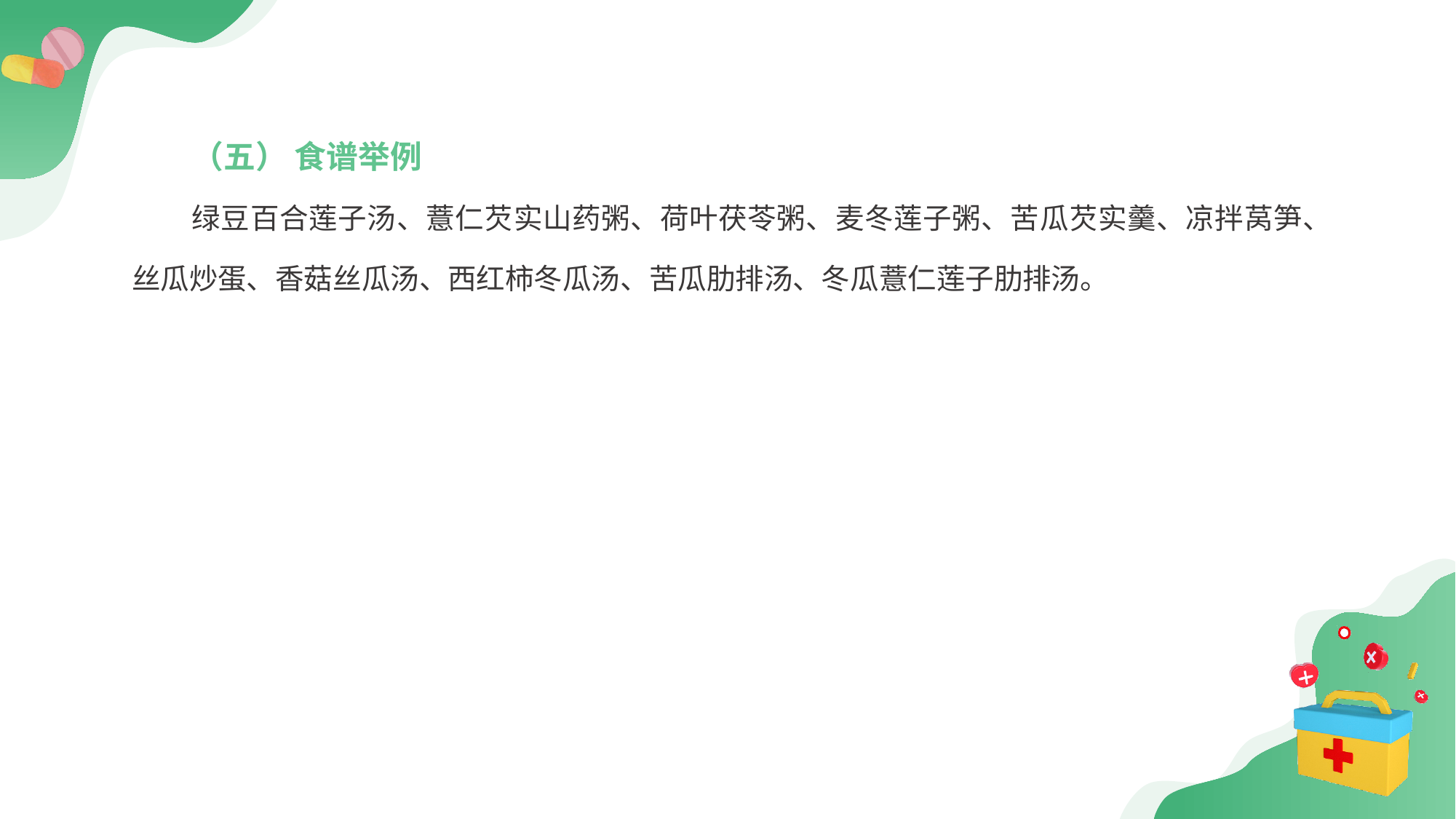

（五） 食谱举例
绿豆百合莲子汤、薏仁芡实山药粥、荷叶茯苓粥、麦冬莲子粥、苦瓜芡实羹、凉拌莴笋、丝瓜炒蛋、香菇丝瓜汤、西红柿冬瓜汤、苦瓜肋排汤、冬瓜薏仁莲子肋排汤。